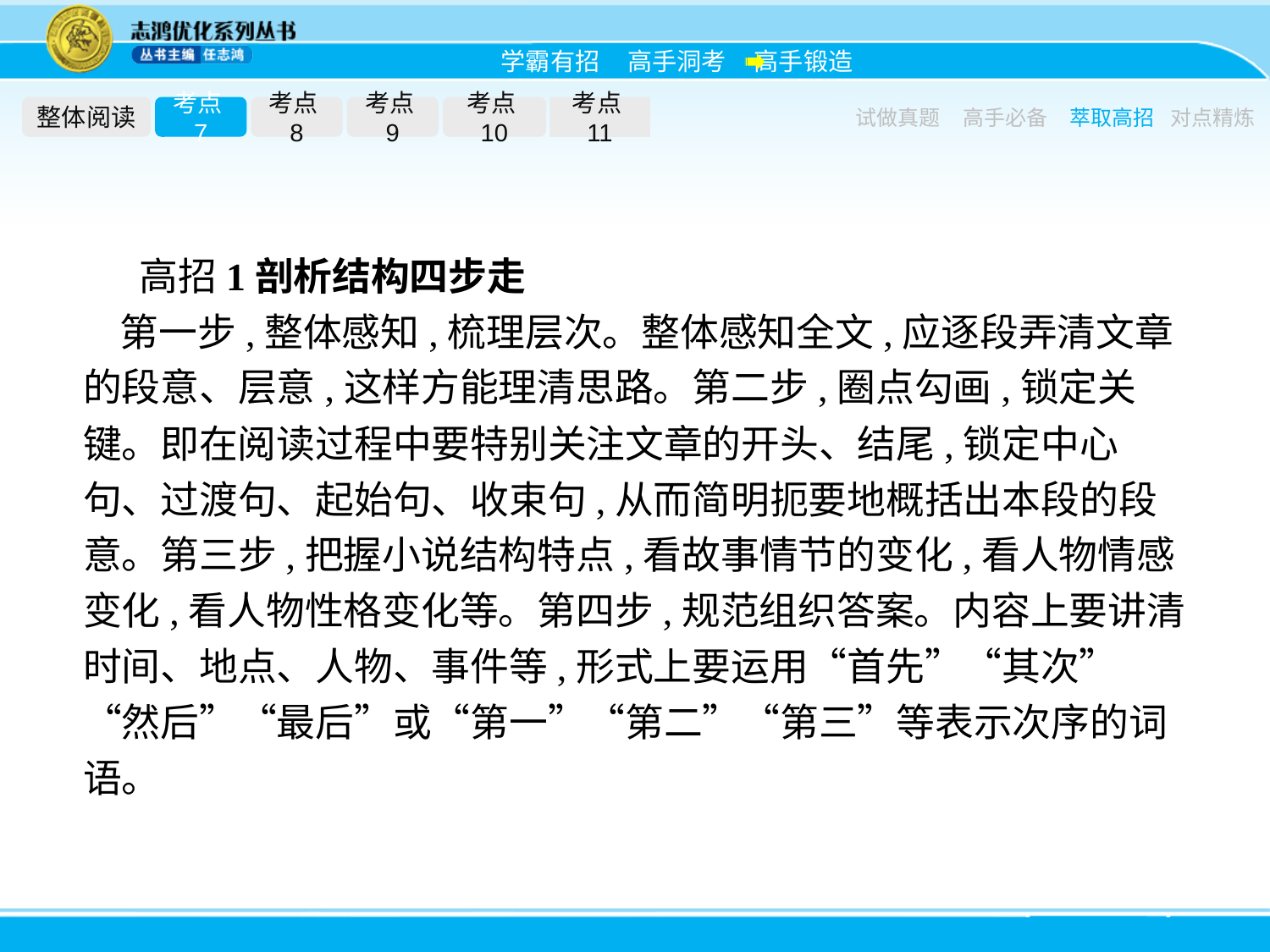

整体阅读
考点7
考点8
考点9
考点10
考点11
试做真题
高手必备
萃取高招
对点精炼
高招1剖析结构四步走
第一步,整体感知,梳理层次。整体感知全文,应逐段弄清文章的段意、层意,这样方能理清思路。第二步,圈点勾画,锁定关键。即在阅读过程中要特别关注文章的开头、结尾,锁定中心句、过渡句、起始句、收束句,从而简明扼要地概括出本段的段意。第三步,把握小说结构特点,看故事情节的变化,看人物情感变化,看人物性格变化等。第四步,规范组织答案。内容上要讲清时间、地点、人物、事件等,形式上要运用“首先”“其次”“然后”“最后”或“第一”“第二”“第三”等表示次序的词语。